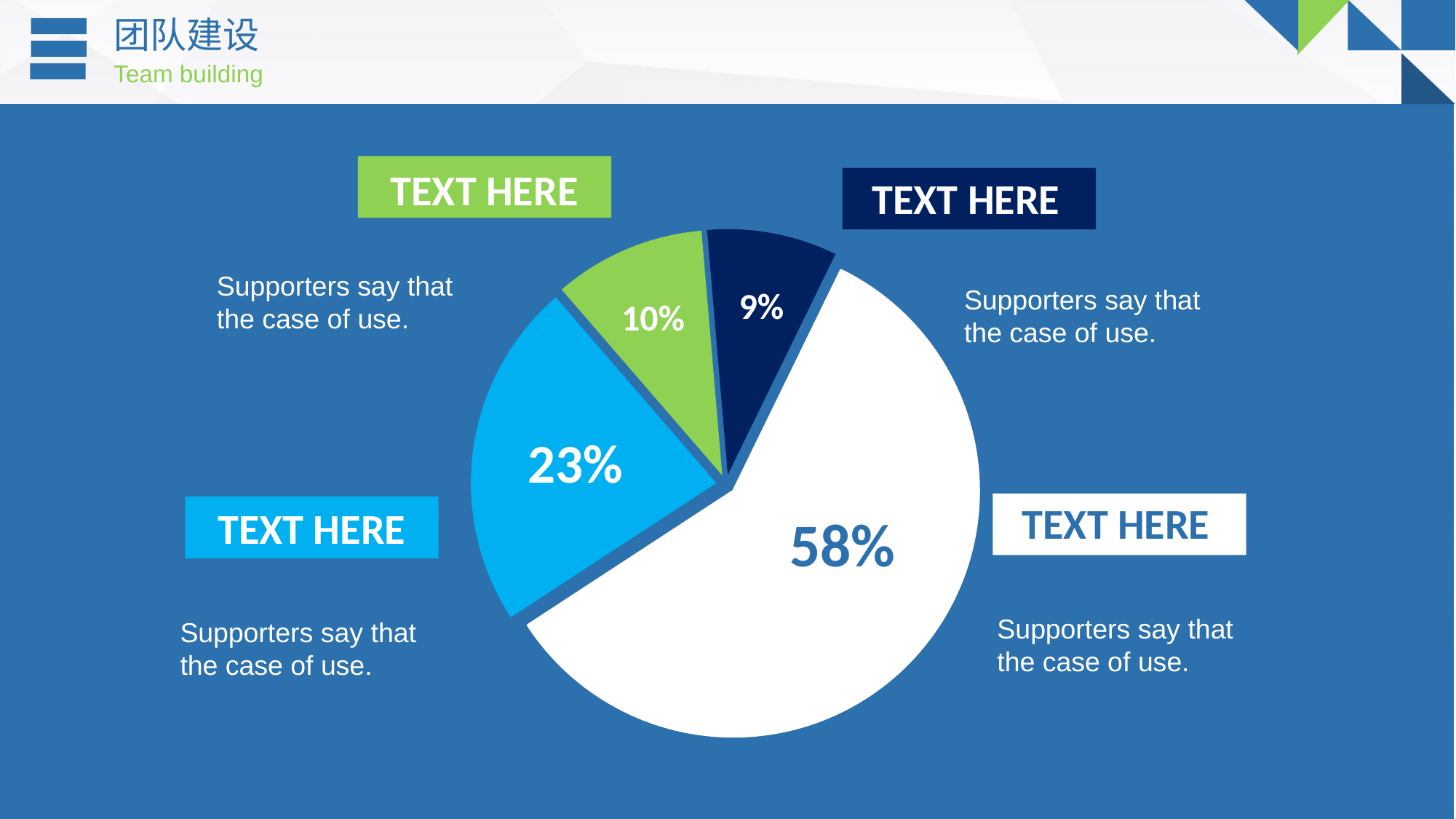

团队建设

Team building

TEXT HERE
TEXT HERE

### Chart

| Category | 销售额 |
|---|---|
| 第一季度 | 8.2 |
| 第二季度 | 3.2 |
| 第三季度 | 1.4 |
| 第四季度 | 1.2 |
Supporters say that the case of use.
Supporters say that the case of use.
9%
10%
23%
TEXT HERE

TEXT HERE
58%
Supporters say that the case of use.
Supporters say that the case of use.